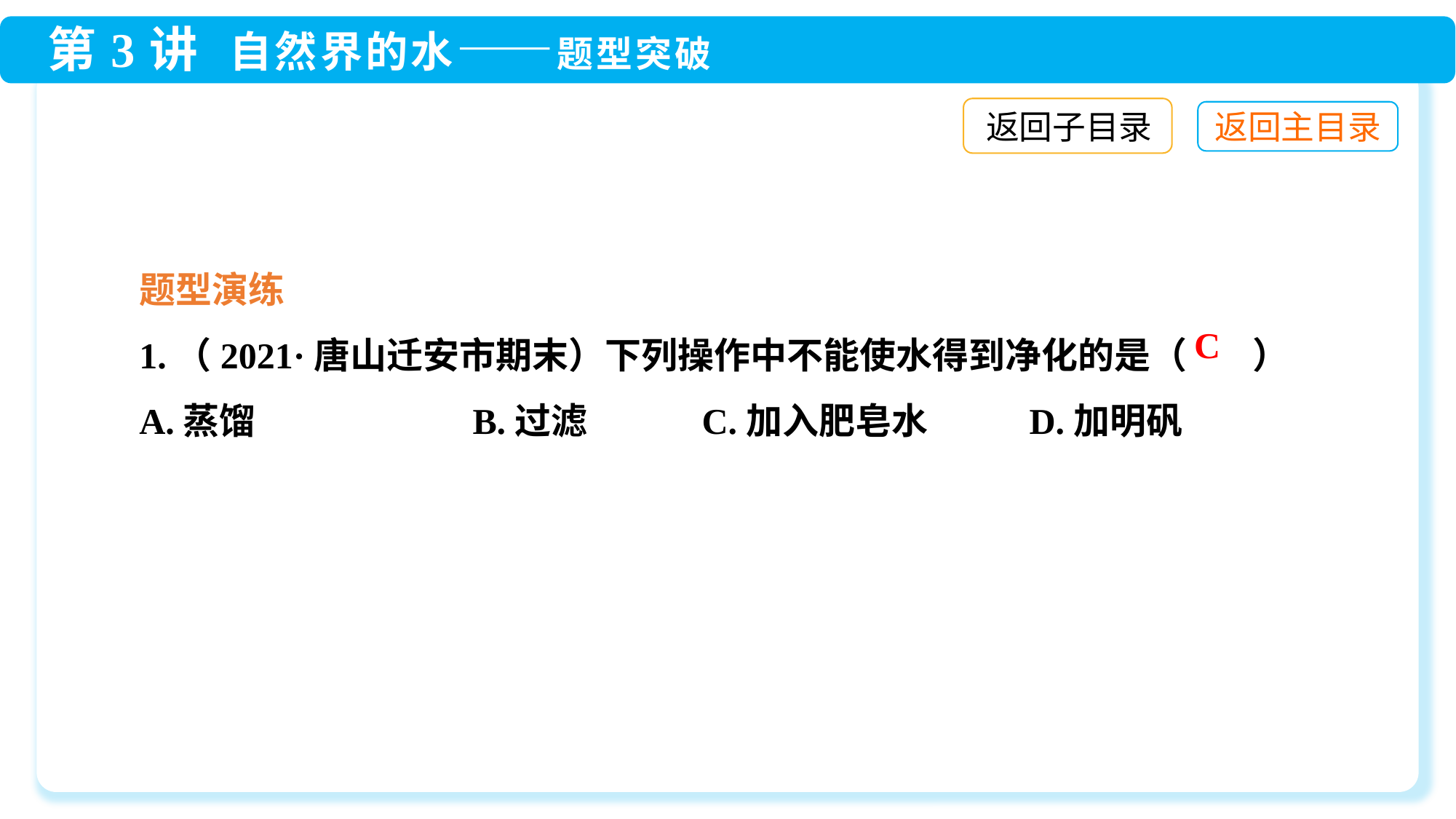

返回子目录
题型演练
1.（2021·唐山迁安市期末）下列操作中不能使水得到净化的是（        ）
A.蒸馏	             B.过滤     	 C.加入肥皂水 	 D.加明矾
C